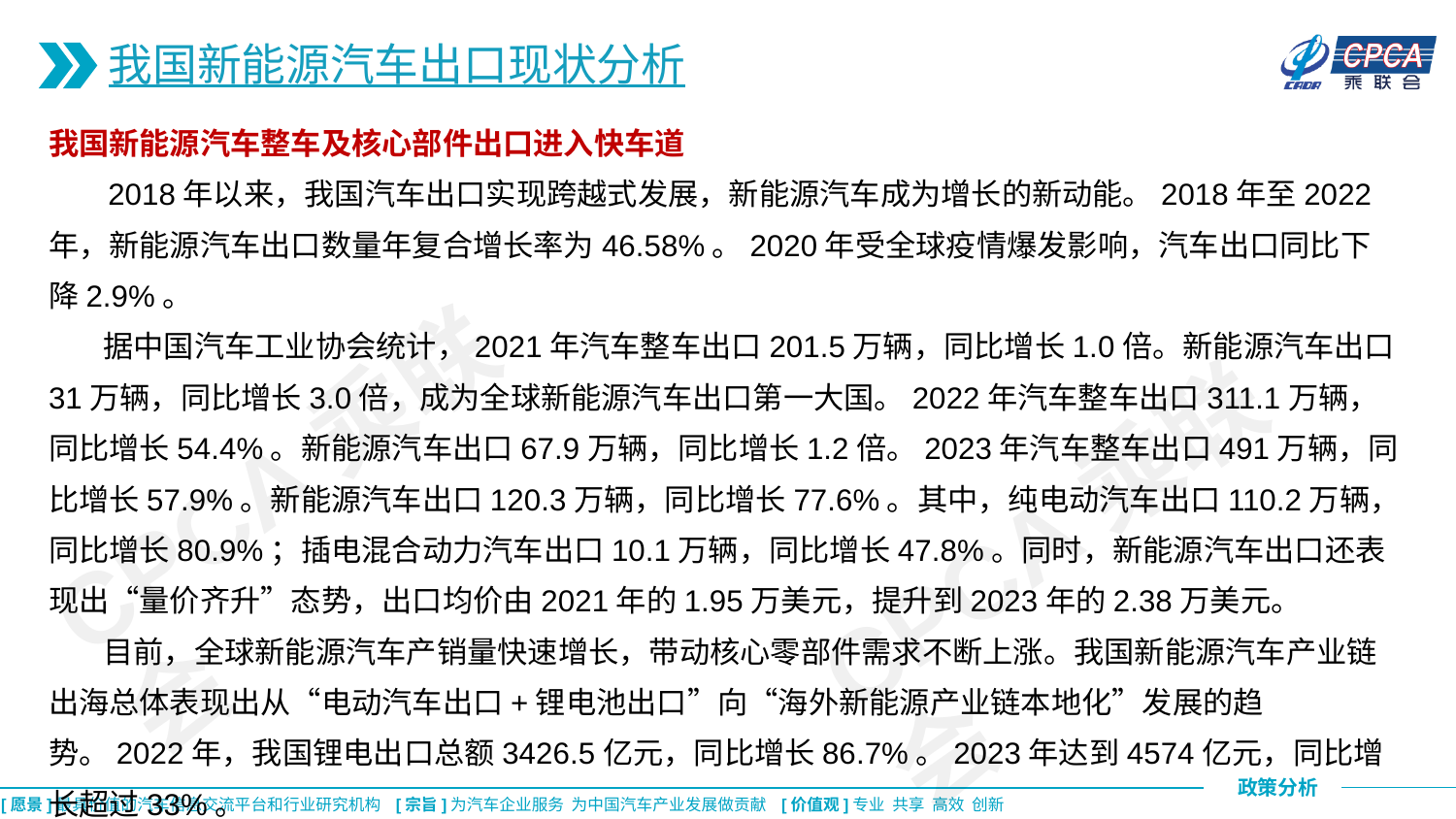

我国新能源汽车出口现状分析
我国新能源汽车整车及核心部件出口进入快车道
       2018年以来，我国汽车出口实现跨越式发展，新能源汽车成为增长的新动能。2018年至2022年，新能源汽车出口数量年复合增长率为46.58%。2020年受全球疫情爆发影响，汽车出口同比下降2.9%。
       据中国汽车工业协会统计，2021年汽车整车出口201.5万辆，同比增长1.0倍。新能源汽车出口31万辆，同比增长3.0倍，成为全球新能源汽车出口第一大国。2022年汽车整车出口311.1万辆，同比增长54.4%。新能源汽车出口67.9万辆，同比增长1.2倍。2023年汽车整车出口491万辆，同比增长57.9%。新能源汽车出口120.3万辆，同比增长77.6%。其中，纯电动汽车出口110.2万辆，同比增长80.9%；插电混合动力汽车出口10.1万辆，同比增长47.8%。同时，新能源汽车出口还表现出“量价齐升”态势，出口均价由2021年的1.95万美元，提升到2023年的2.38万美元。
       目前，全球新能源汽车产销量快速增长，带动核心零部件需求不断上涨。我国新能源汽车产业链出海总体表现出从“电动汽车出口+锂电池出口”向“海外新能源产业链本地化”发展的趋势。2022年，我国锂电出口总额3426.5亿元，同比增长86.7%。2023年达到4574亿元，同比增长超过33%。
CPCA乘联会
CPCA乘联会